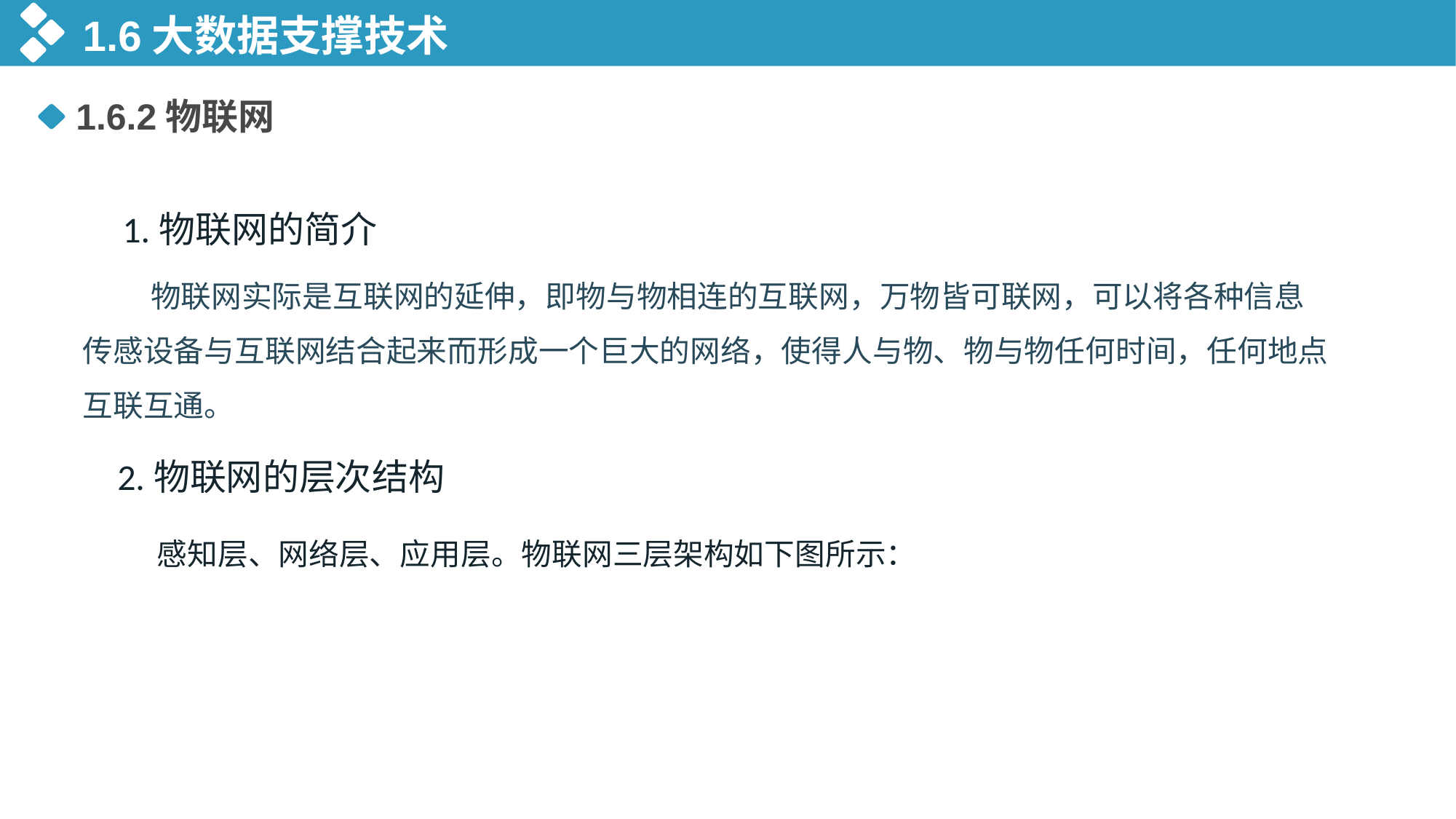

1.6大数据支撑技术
1.6.2物联网

     1.物联网的简介
         物联网实际是互联网的延伸，即物与物相连的互联网，万物皆可联网，可以将各种信息传感设备与互联网结合起来而形成一个巨大的网络，使得人与物、物与物任何时间，任何地点互联互通。
     2.物联网的层次结构
        感知层、网络层、应用层。物联网三层架构如下图所示：